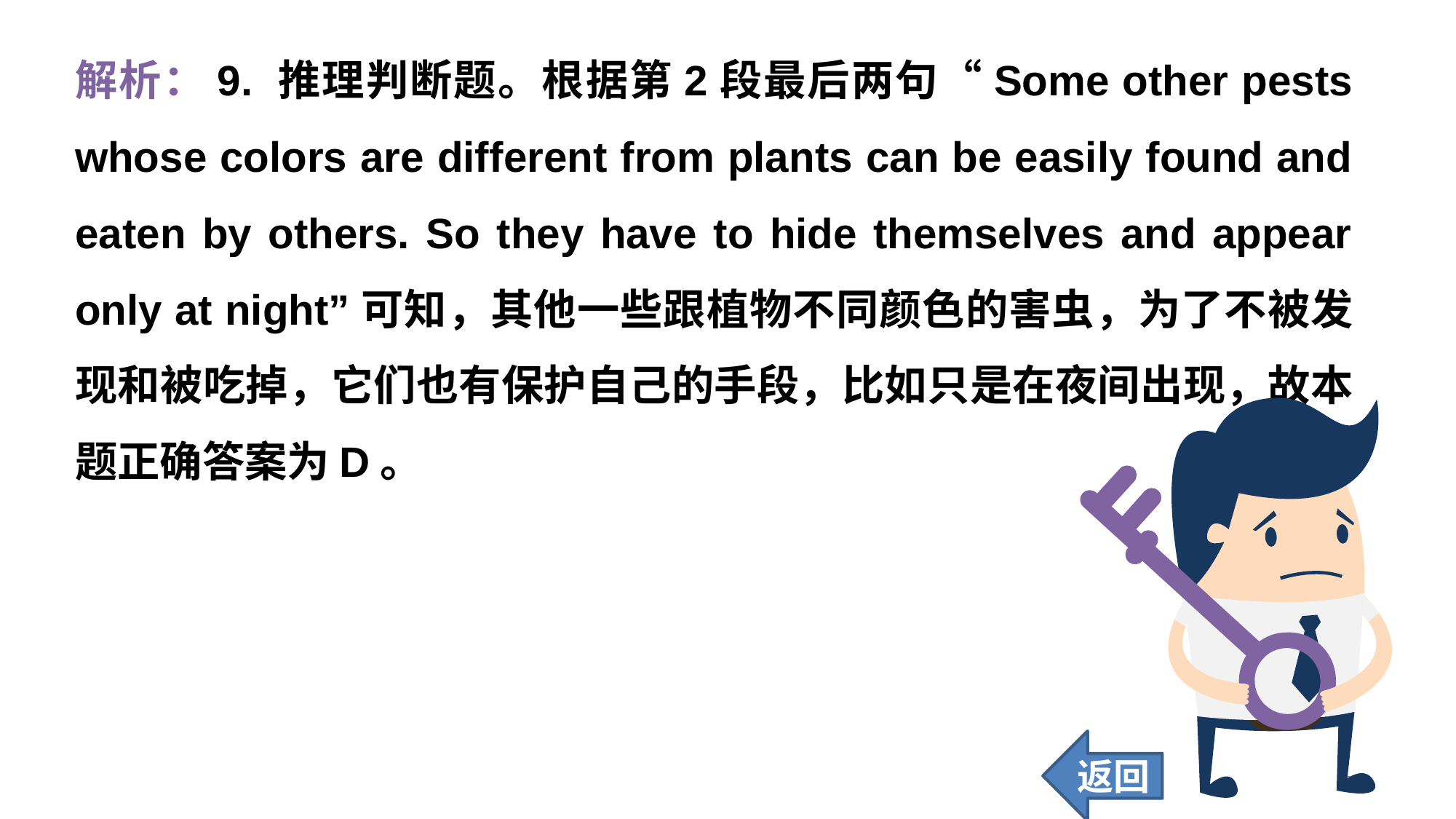

解析：9. 推理判断题。根据第2段最后两句“Some other pests whose colors are different from plants can be easily found and eaten by others. So they have to hide themselves and appear only at night”可知，其他一些跟植物不同颜色的害虫，为了不被发现和被吃掉，它们也有保护自己的手段，比如只是在夜间出现，故本题正确答案为D。

返回
280